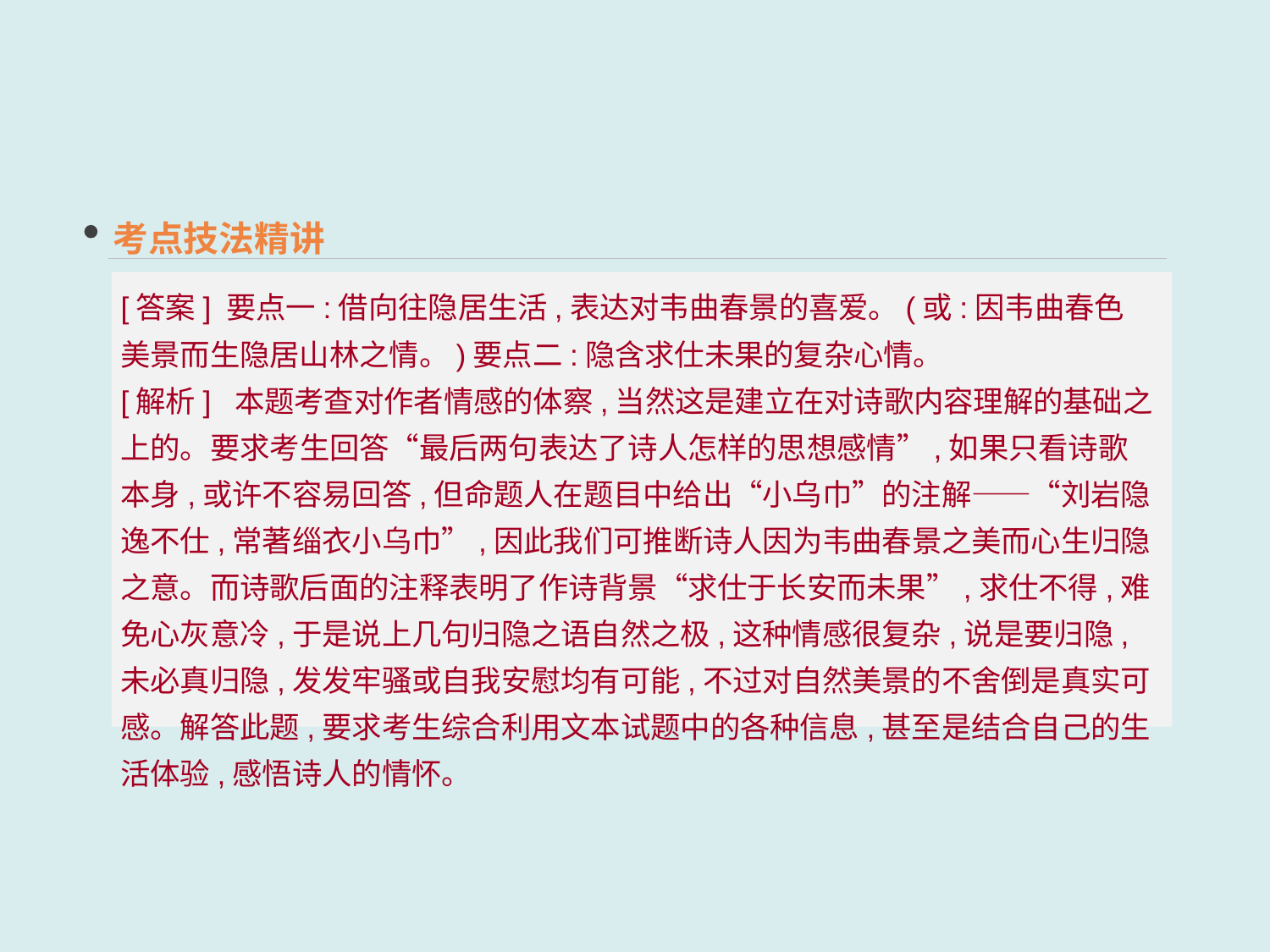

考点技法精讲

[答案] 要点一:借向往隐居生活,表达对韦曲春景的喜爱。(或:因韦曲春色美景而生隐居山林之情。)要点二:隐含求仕未果的复杂心情。
[解析]  本题考查对作者情感的体察,当然这是建立在对诗歌内容理解的基础之上的。要求考生回答“最后两句表达了诗人怎样的思想感情”,如果只看诗歌本身,或许不容易回答,但命题人在题目中给出“小乌巾”的注解——“刘岩隐逸不仕,常著缁衣小乌巾”,因此我们可推断诗人因为韦曲春景之美而心生归隐之意。而诗歌后面的注释表明了作诗背景“求仕于长安而未果”,求仕不得,难免心灰意冷,于是说上几句归隐之语自然之极,这种情感很复杂,说是要归隐,未必真归隐,发发牢骚或自我安慰均有可能,不过对自然美景的不舍倒是真实可感。解答此题,要求考生综合利用文本试题中的各种信息,甚至是结合自己的生活体验,感悟诗人的情怀。